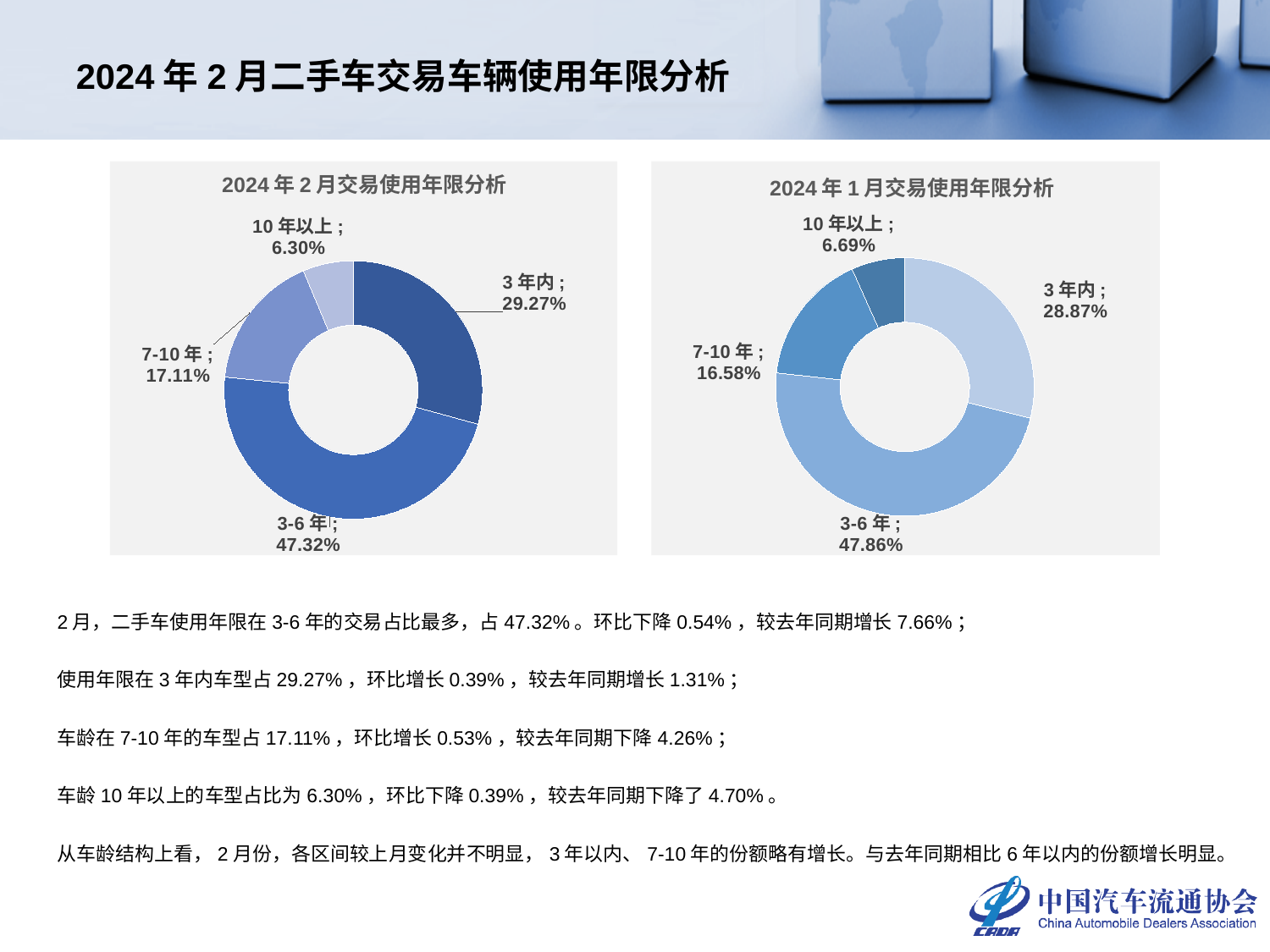

# 2024年2月二手车交易车辆使用年限分析

### Chart: 2024年2月交易使用年限分析

| Category | 车龄占比 |
|---|---|
| 3年内 | 0.29268463184315185 |
| 3-6年 | 0.47319662356100634 |
| 7-10年 | 0.17108306196379724 |
| 10年以上 | 0.06303568263204455 |

### Chart: 2024年1月交易使用年限分析

| Category |  |
|---|---|
| 3年内 | 0.28874248829933796 |
| 3-6年 | 0.47858343510826445 |
| 7-10年 | 0.16577922085614138 |
| 10年以上 | 0.06689485573625624 |
2月，二手车使用年限在3-6年的交易占比最多，占47.32%。环比下降0.54%，较去年同期增长7.66%；
使用年限在3年内车型占29.27%，环比增长0.39%，较去年同期增长1.31%；
车龄在7-10年的车型占17.11%，环比增长0.53%，较去年同期下降4.26%；
车龄10年以上的车型占比为6.30%，环比下降0.39%，较去年同期下降了4.70%。
从车龄结构上看，2月份，各区间较上月变化并不明显，3年以内、7-10年的份额略有增长。与去年同期相比6年以内的份额增长明显。